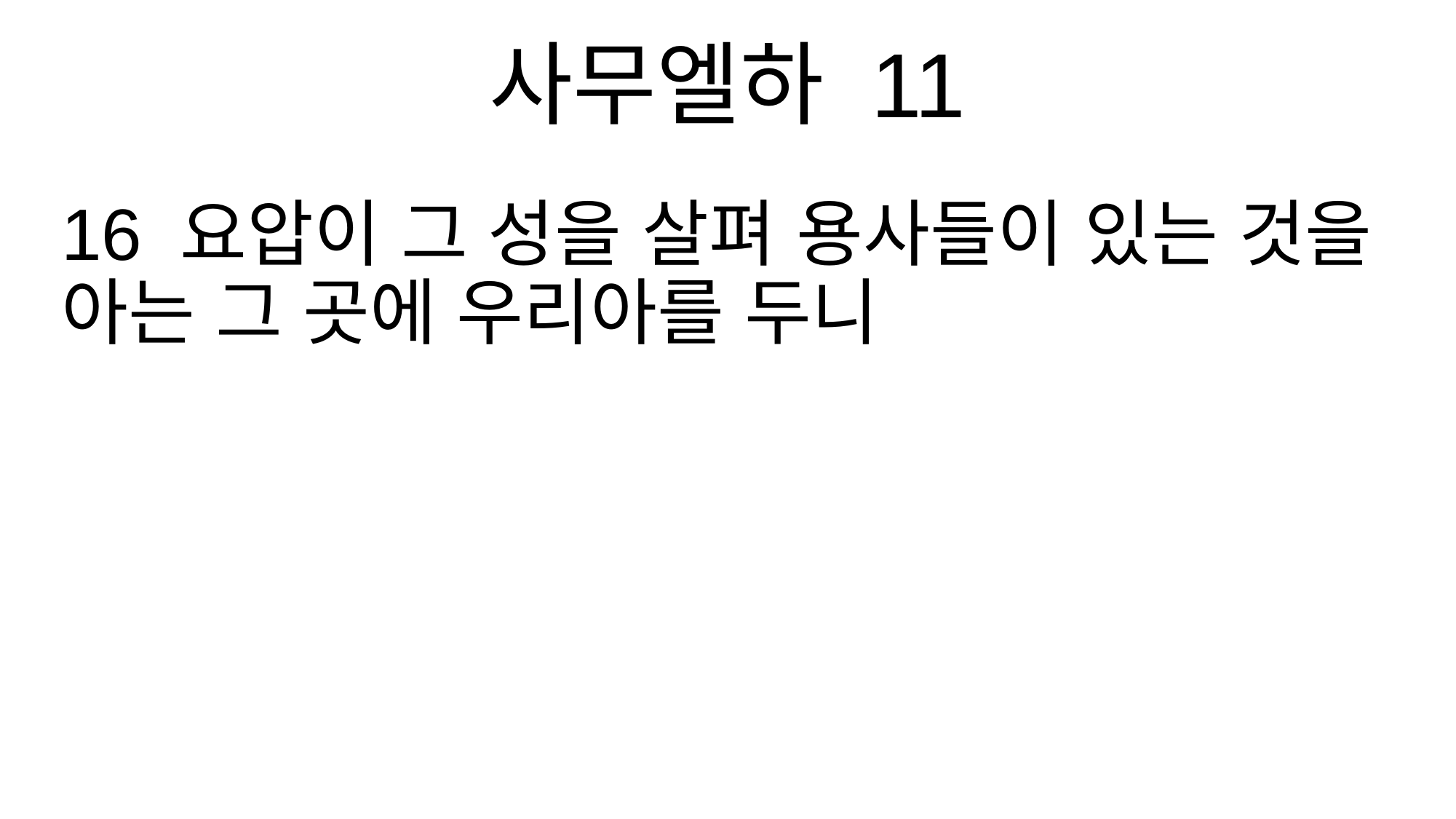

사무엘하 11
16 요압이 그 성을 살펴 용사들이 있는 것을 아는 그 곳에 우리아를 두니